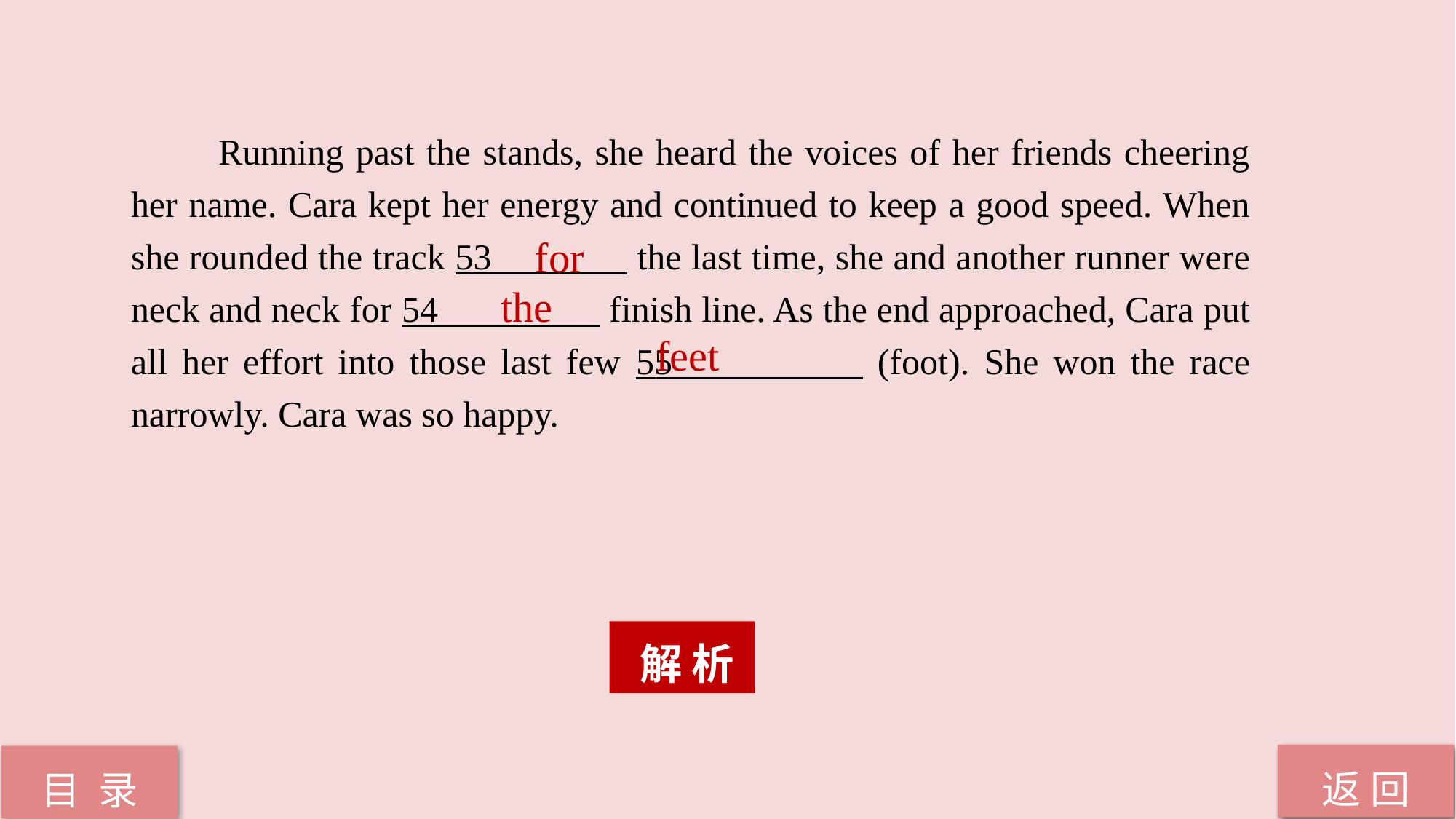

Running past the stands, she heard the voices of her friends cheering her name. Cara kept her energy and continued to keep a good speed. When she rounded the track 53               the last time, she and another runner were neck and neck for 54                  finish line. As the end approached, Cara put all her effort into those last few 55              (foot). She won the race narrowly. Cara was so happy.
 for
 the
 feet
 解 析
返 回